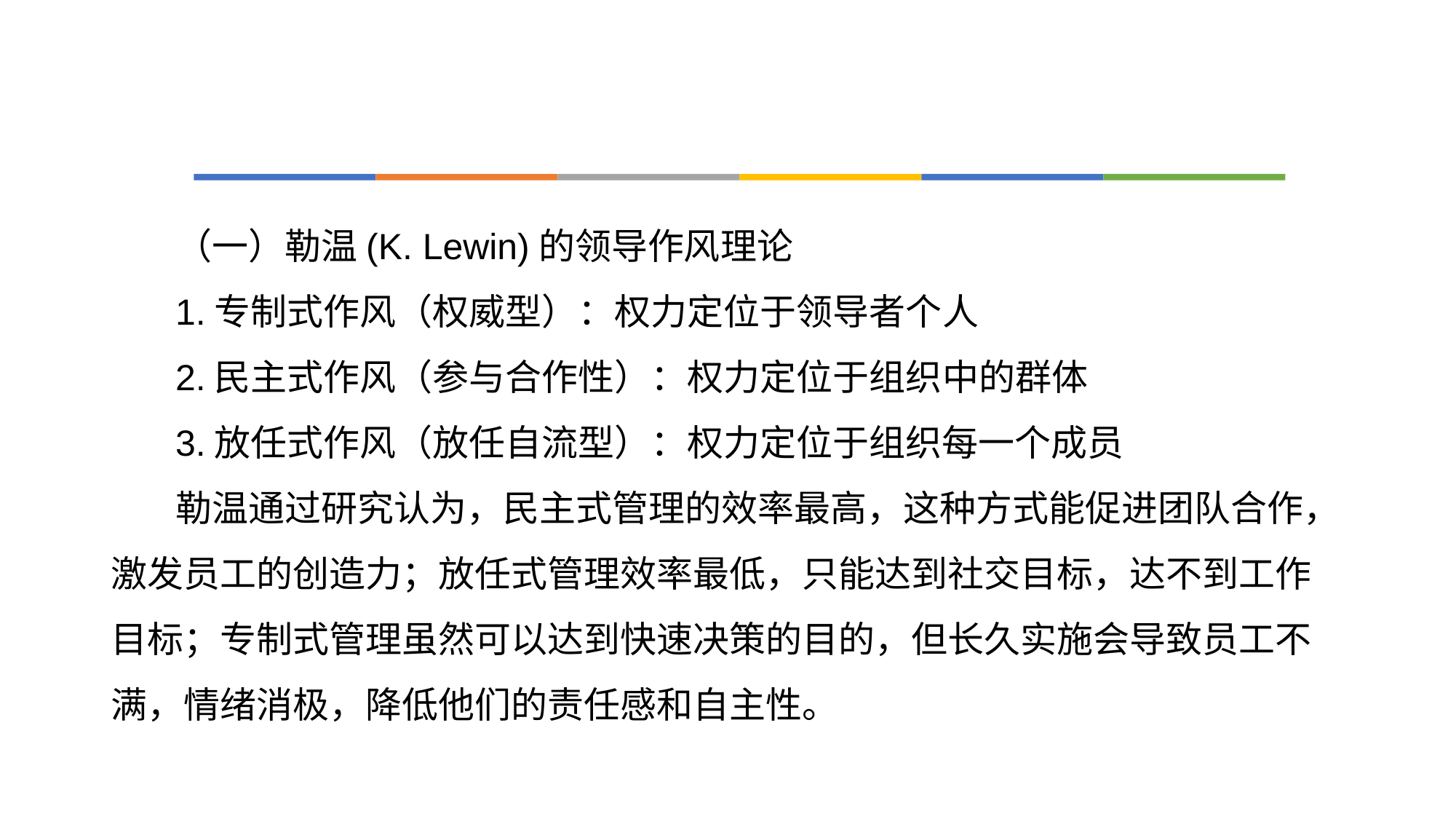

#
（一）勒温(K. Lewin)的领导作风理论
1.专制式作风（权威型）：权力定位于领导者个人
2.民主式作风（参与合作性）：权力定位于组织中的群体
3.放任式作风（放任自流型）：权力定位于组织每一个成员
勒温通过研究认为，民主式管理的效率最高，这种方式能促进团队合作，激发员工的创造力；放任式管理效率最低，只能达到社交目标，达不到工作目标；专制式管理虽然可以达到快速决策的目的，但长久实施会导致员工不满，情绪消极，降低他们的责任感和自主性。